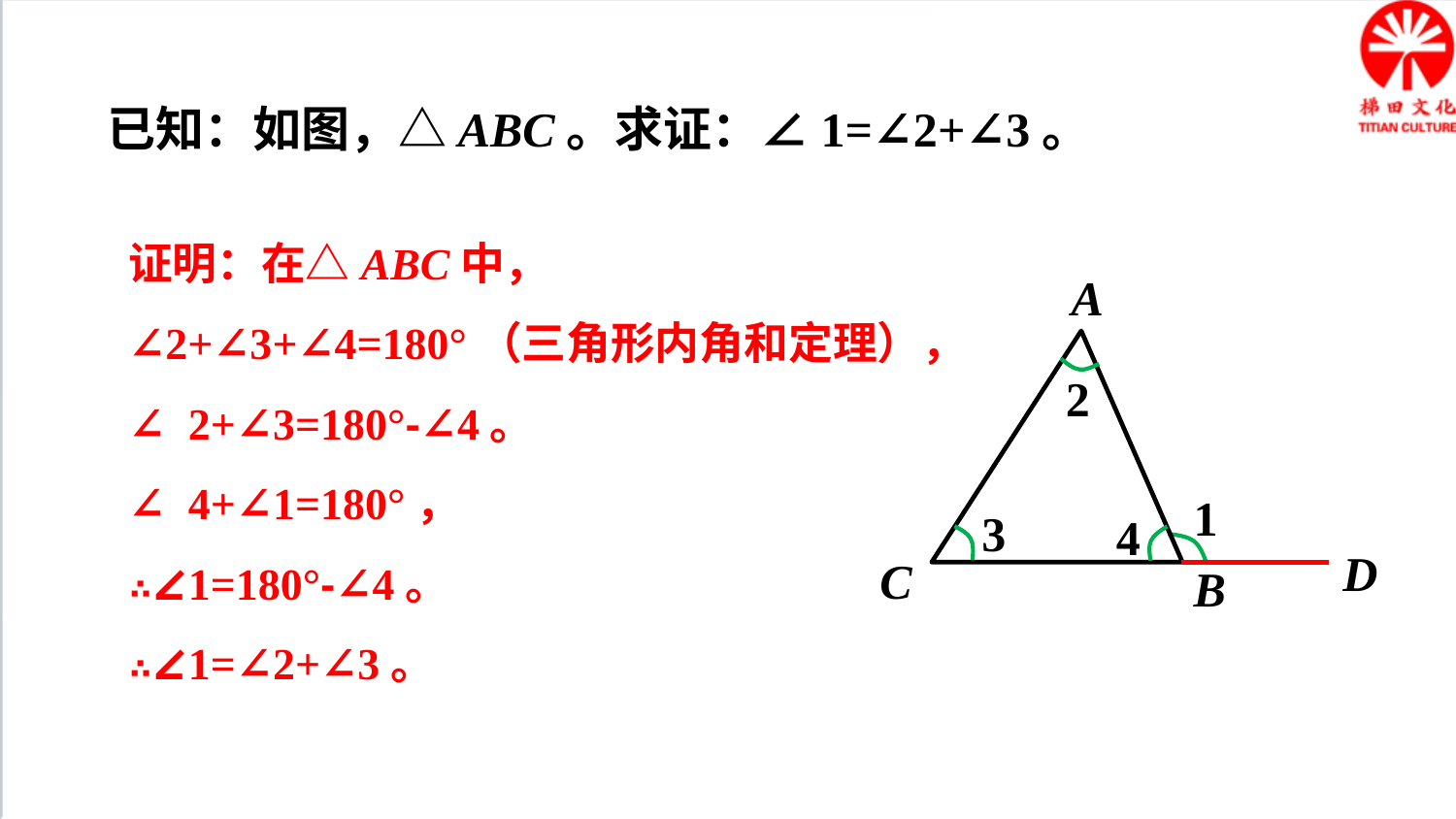

已知：如图，△ABC。求证：∠1=∠2+∠3。
证明：在△ABC中，
∠2+∠3+∠4=180°（三角形内角和定理），
∴∠2+∠3=180°-∠4。
∵∠4+∠1=180°，
∴∠1=180°-∠4。
∴∠1=∠2+∠3。
A

C
B

2
1
3
4

D